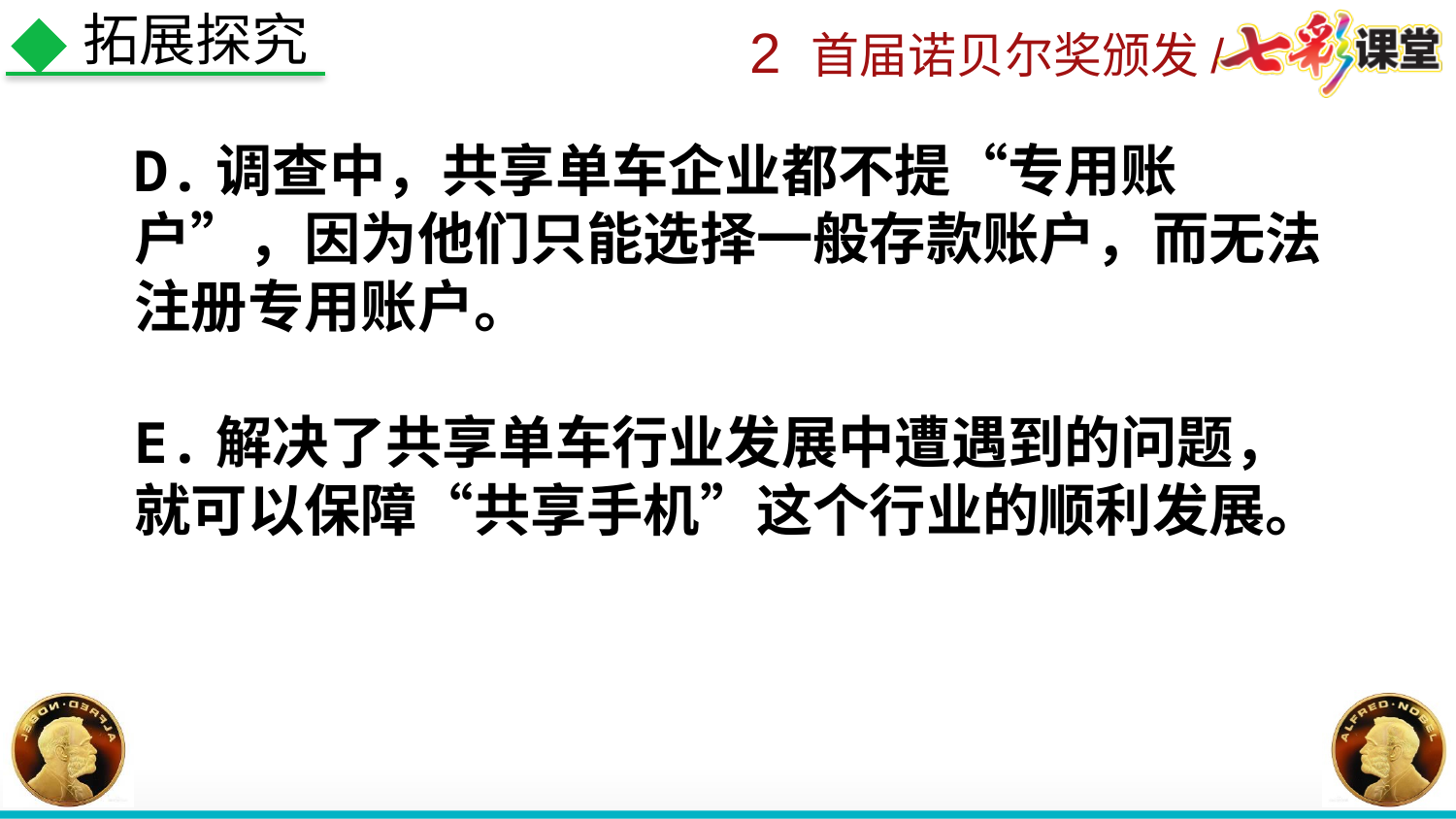

拓展探究

D.调查中，共享单车企业都不提“专用账户”，因为他们只能选择一般存款账户，而无法注册专用账户。

E.解决了共享单车行业发展中遭遇到的问题，就可以保障“共享手机”这个行业的顺利发展。